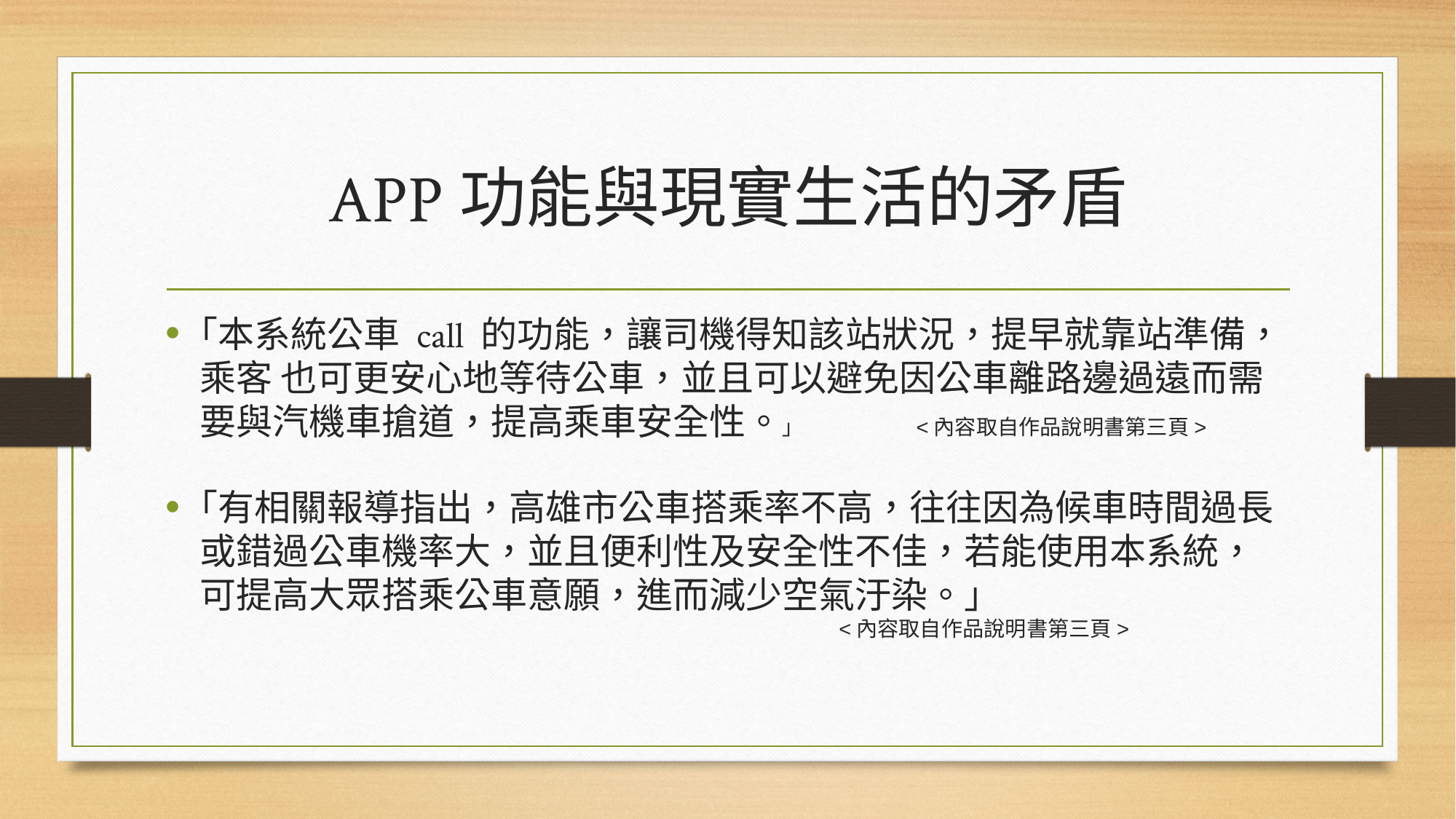

# APP功能與現實生活的矛盾
｢本系統公車 call 的功能，讓司機得知該站狀況，提早就靠站準備，乘客 也可更安心地等待公車，並且可以避免因公車離路邊過遠而需要與汽機車搶道，提高乘車安全性。｣                         <內容取自作品說明書第三頁>

｢有相關報導指出，高雄市公車搭乘率不高，往往因為候車時間過長或錯過公車機率大，並且便利性及安全性不佳，若能使用本系統，可提高大眾搭乘公車意願，進而減少空氣汙染。｣
                                                                                                                                      <內容取自作品說明書第三頁>